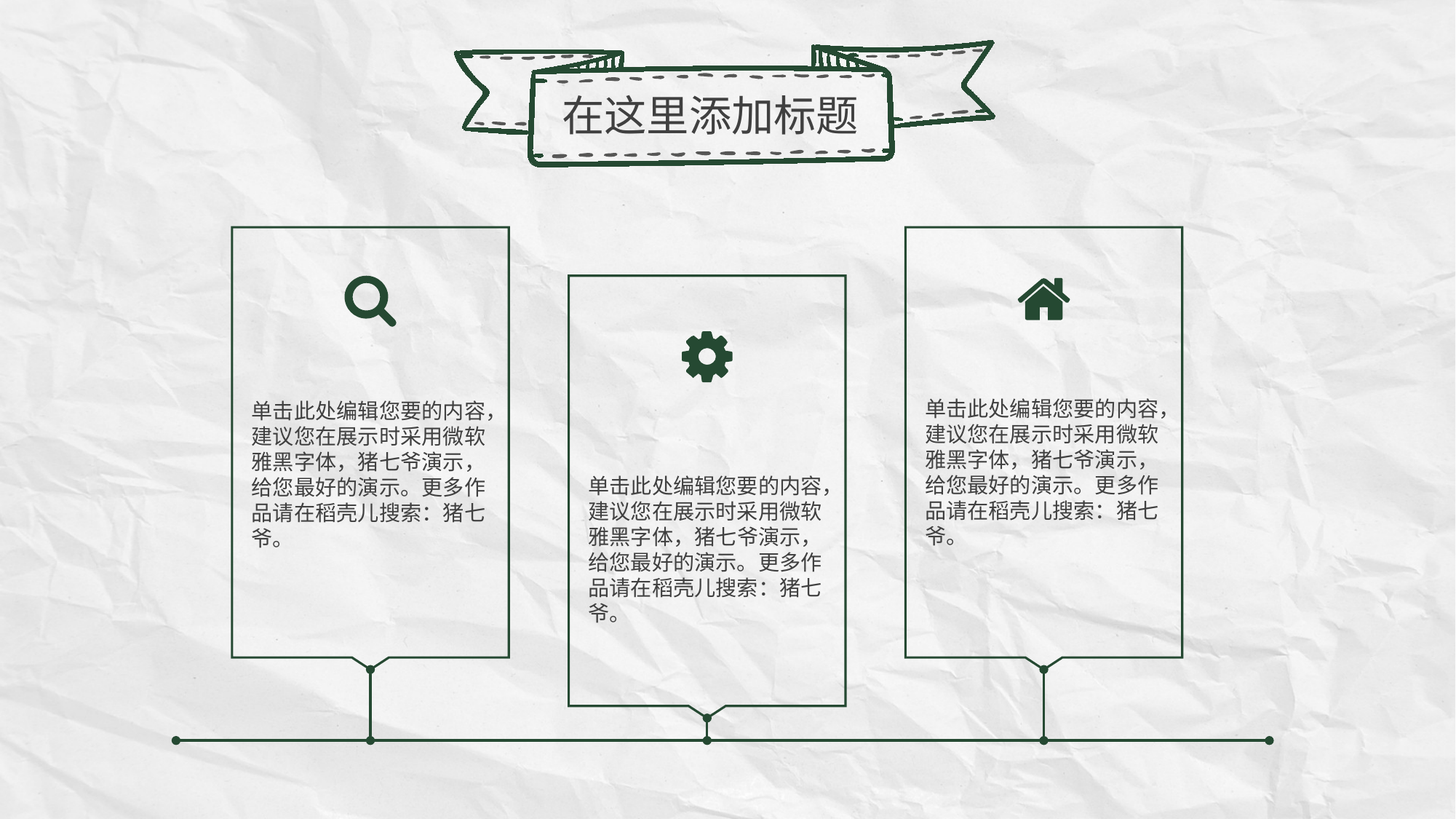

在这里添加标题

单击此处编辑您要的内容，建议您在展示时采用微软雅黑字体，猪七爷演示，给您最好的演示。更多作品请在稻壳儿搜索：猪七爷。
单击此处编辑您要的内容，建议您在展示时采用微软雅黑字体，猪七爷演示，给您最好的演示。更多作品请在稻壳儿搜索：猪七爷。
单击此处编辑您要的内容，建议您在展示时采用微软雅黑字体，猪七爷演示，给您最好的演示。更多作品请在稻壳儿搜索：猪七爷。